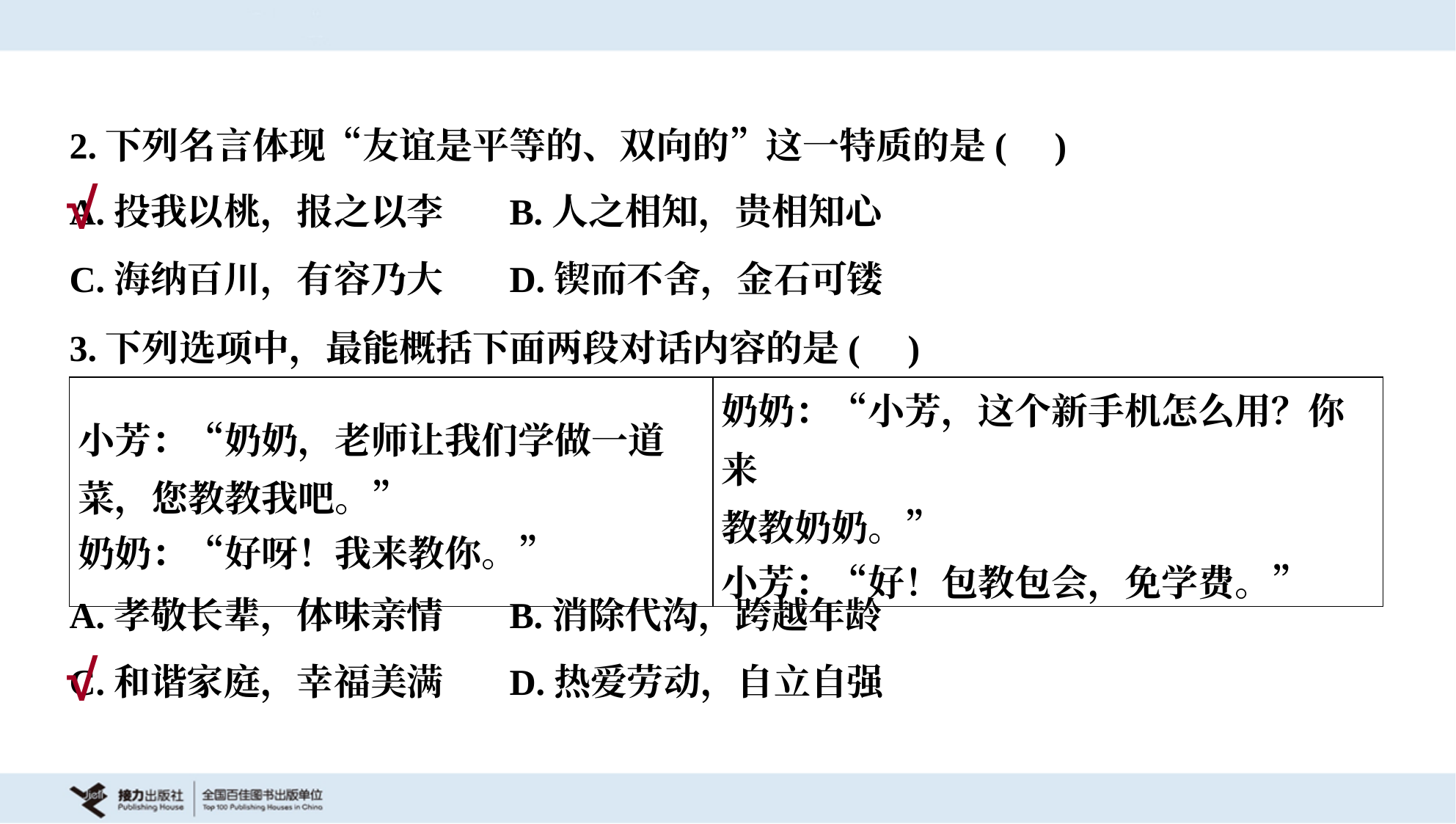

2.下列名言体现“友谊是平等的、双向的”这一特质的是(     )
A.投我以桃，报之以李	B.人之相知，贵相知心
C.海纳百川，有容乃大	D.锲而不舍，金石可镂
√
3.下列选项中，最能概括下面两段对话内容的是(     )
| 小芳：“奶奶，老师让我们学做一道 菜，您教教我吧。” 奶奶：“好呀！我来教你。” | 奶奶：“小芳，这个新手机怎么用？你来 教教奶奶。” 小芳：“好！包教包会，免学费。” |
| --- | --- |
A.孝敬长辈，体味亲情	B.消除代沟，跨越年龄
C.和谐家庭，幸福美满	D.热爱劳动，自立自强
√